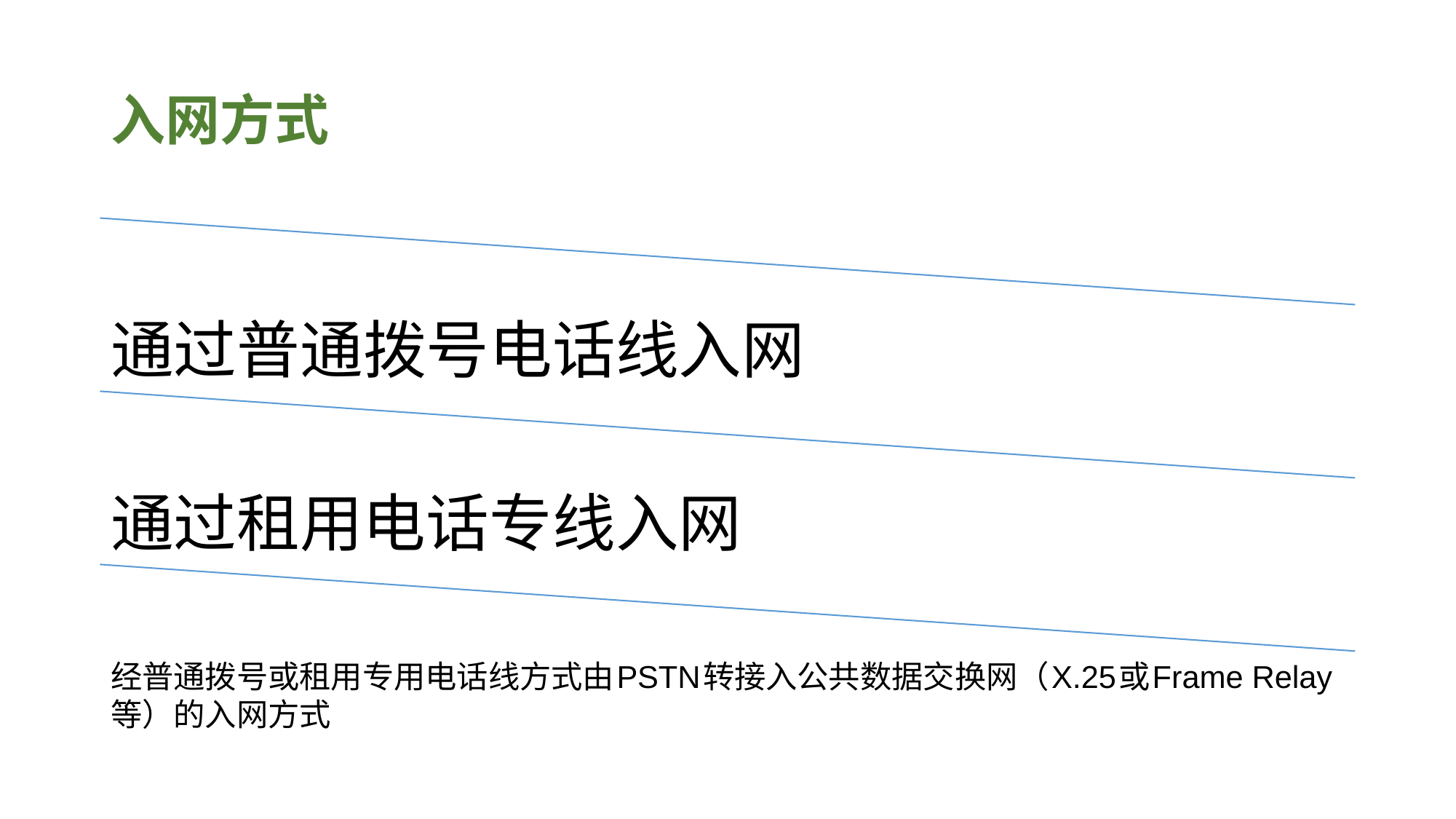

# 入网方式
通过普通拨号电话线入网
通过租用电话专线入网
经普通拨号或租用专用电话线方式由PSTN转接入公共数据交换网（X.25或Frame Relay等）的入网方式